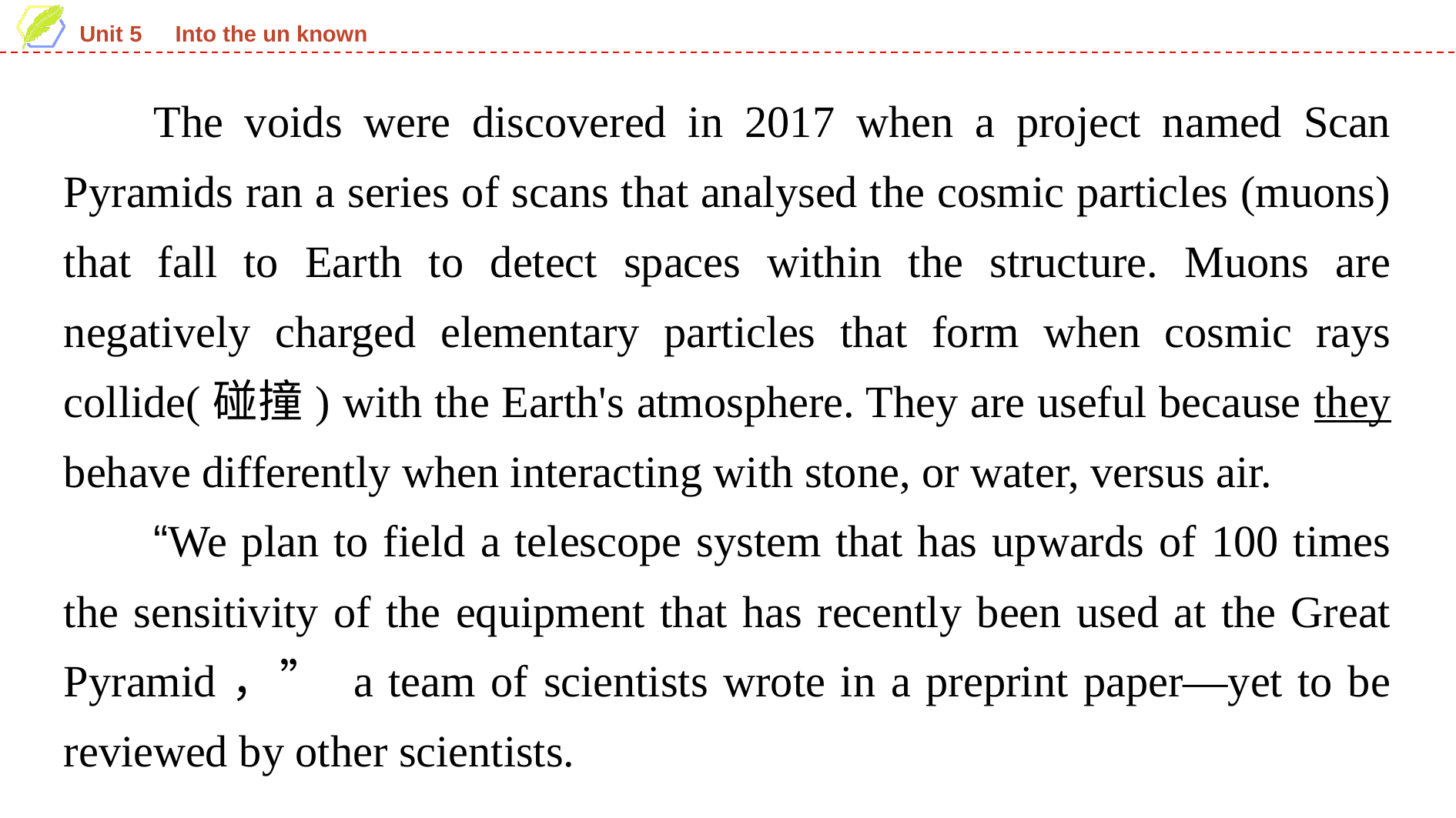

The voids were discovered in 2017 when a project named Scan Pyramids ran a series of scans that analysed the cosmic particles (muons) that fall to Earth to detect spaces within the structure. Muons are negatively charged elementary particles that form when cosmic rays collide(碰撞) with the Earth's atmosphere. They are useful because they behave differently when interacting with stone, or water, versus air.
“We plan to field a telescope system that has upwards of 100 times the sensitivity of the equipment that has recently been used at the Great Pyramid，” a team of scientists wrote in a preprint paper—yet to be reviewed by other scientists.